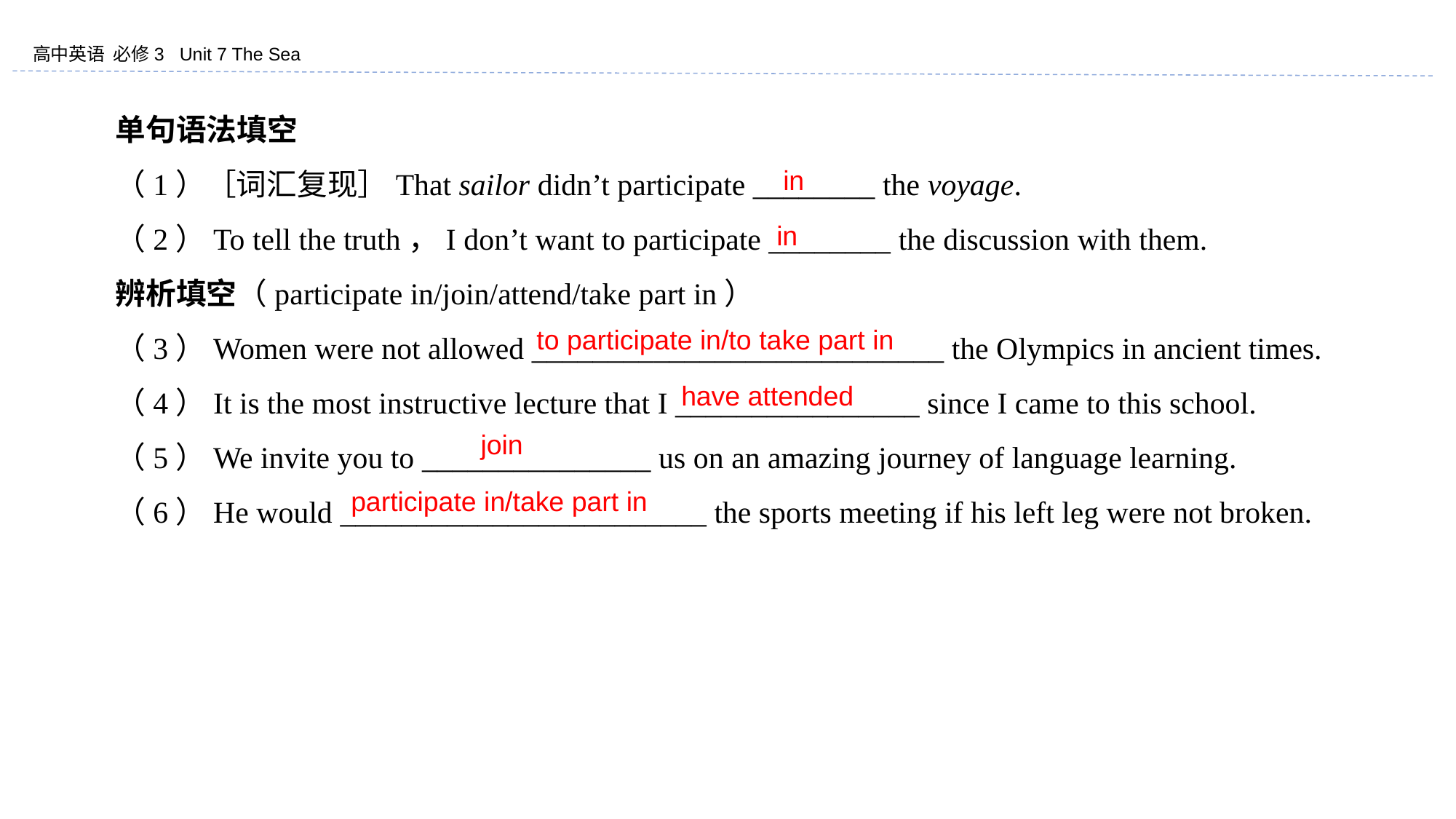

单句语法填空
（1）［词汇复现］That sailor didn’t participate ________ the voyage.
（2）To tell the truth，I don’t want to participate ________ the discussion with them.
辨析填空（participate in/join/attend/take part in）
（3）Women were not allowed ___________________________ the Olympics in ancient times.
（4）It is the most instructive lecture that I ________________ since I came to this school.
（5）We invite you to _______________ us on an amazing journey of language learning.
（6）He would ________________________ the sports meeting if his left leg were not broken.
in
in
to participate in/to take part in
have attended
join
participate in/take part in